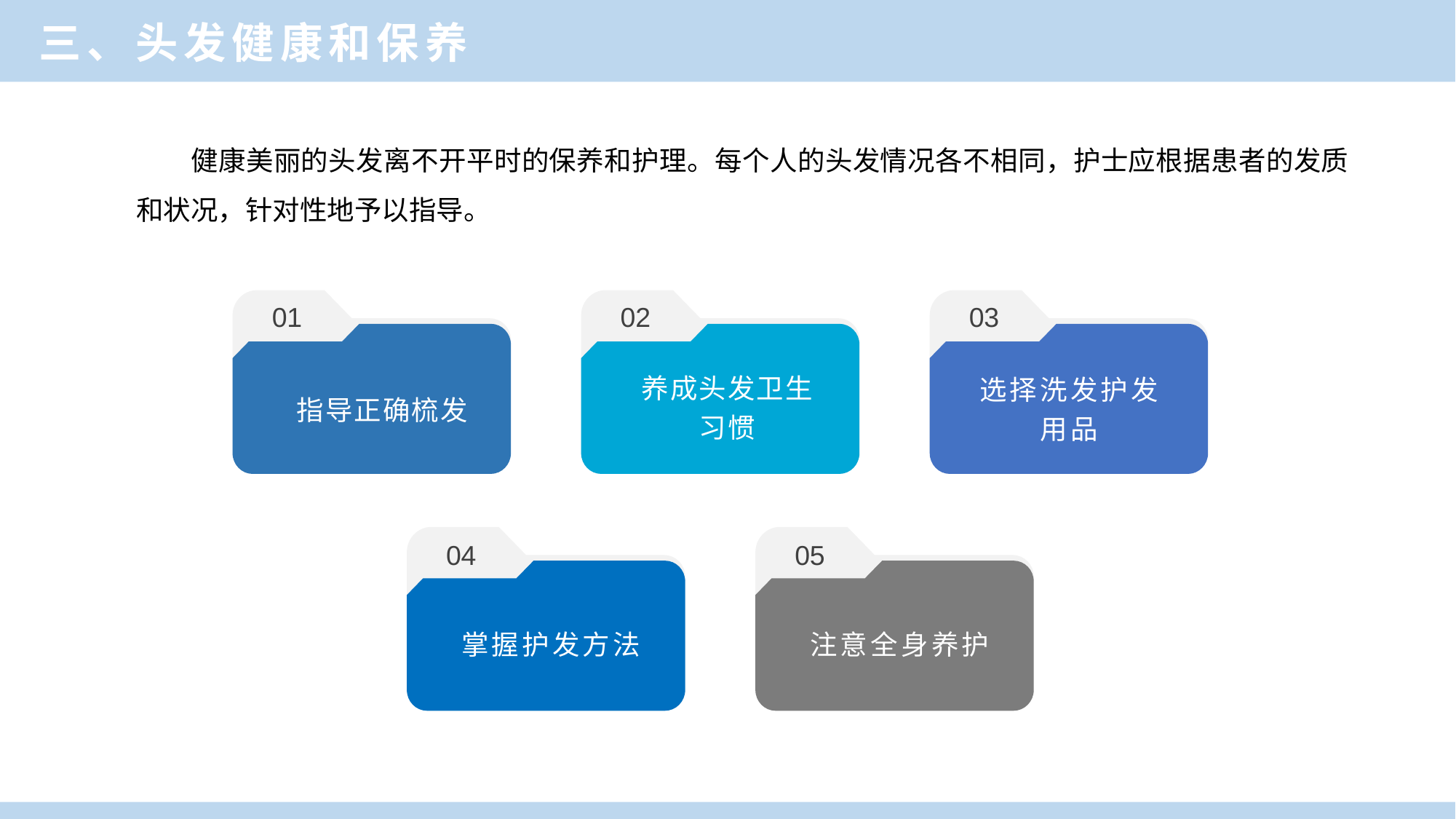

三、头发健康和保养
健康美丽的头发离不开平时的保养和护理。每个人的头发情况各不相同，护士应根据患者的发质和状况，针对性地予以指导。

01
02
03

养成头发卫生
习惯
选择洗发护发
用品
指导正确梳发

04
05

掌握护发方法
注意全身养护